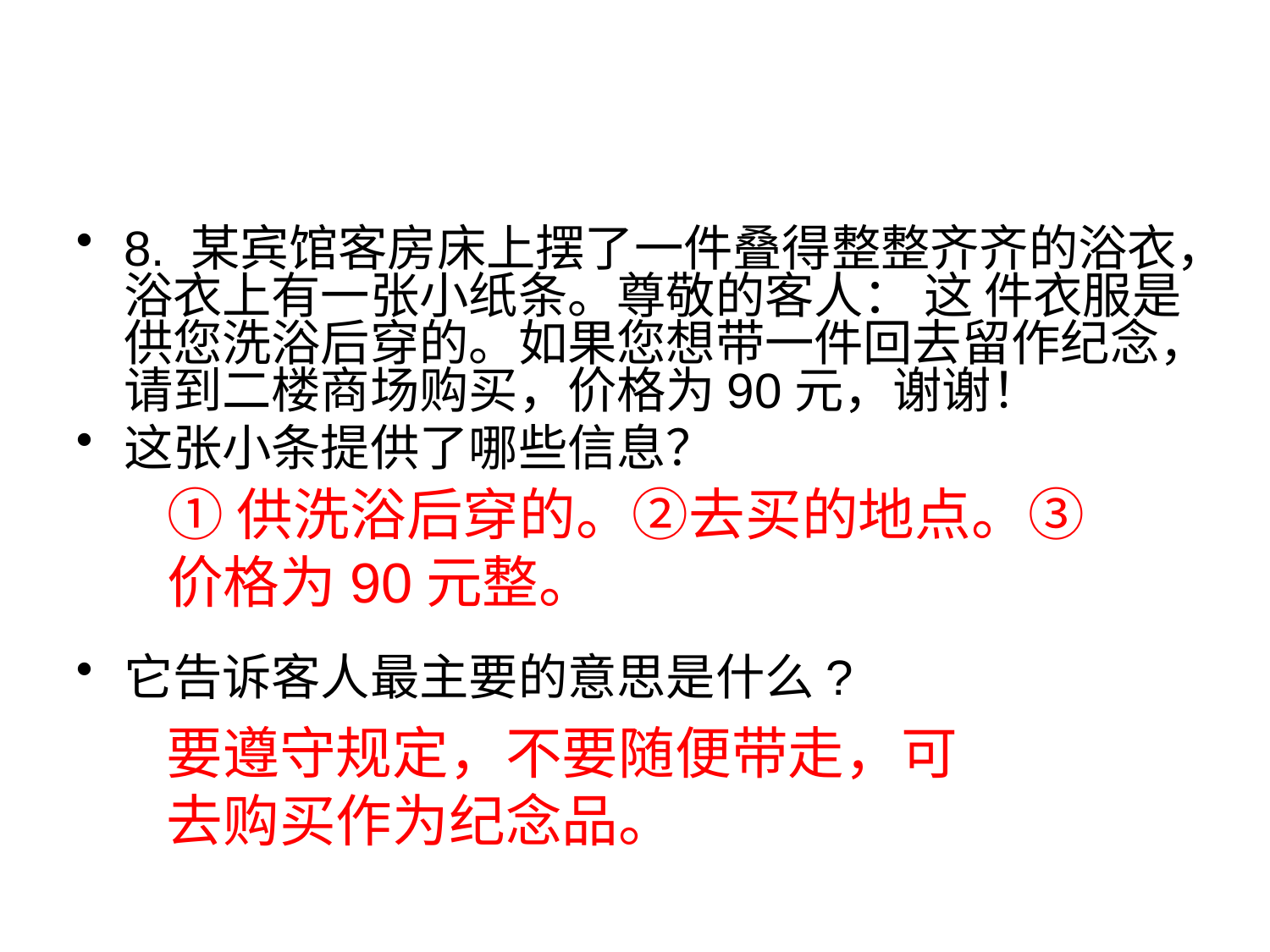

#
8. 某宾馆客房床上摆了一件叠得整整齐齐的浴衣，浴衣上有一张小纸条。尊敬的客人： 这 件衣服是供您洗浴后穿的。如果您想带一件回去留作纪念，请到二楼商场购买，价格为90元，谢谢！
这张小条提供了哪些信息？

它告诉客人最主要的意思是什么?
①供洗浴后穿的。②去买的地点。③价格为90元整。
要遵守规定，不要随便带走，可去购买作为纪念品。